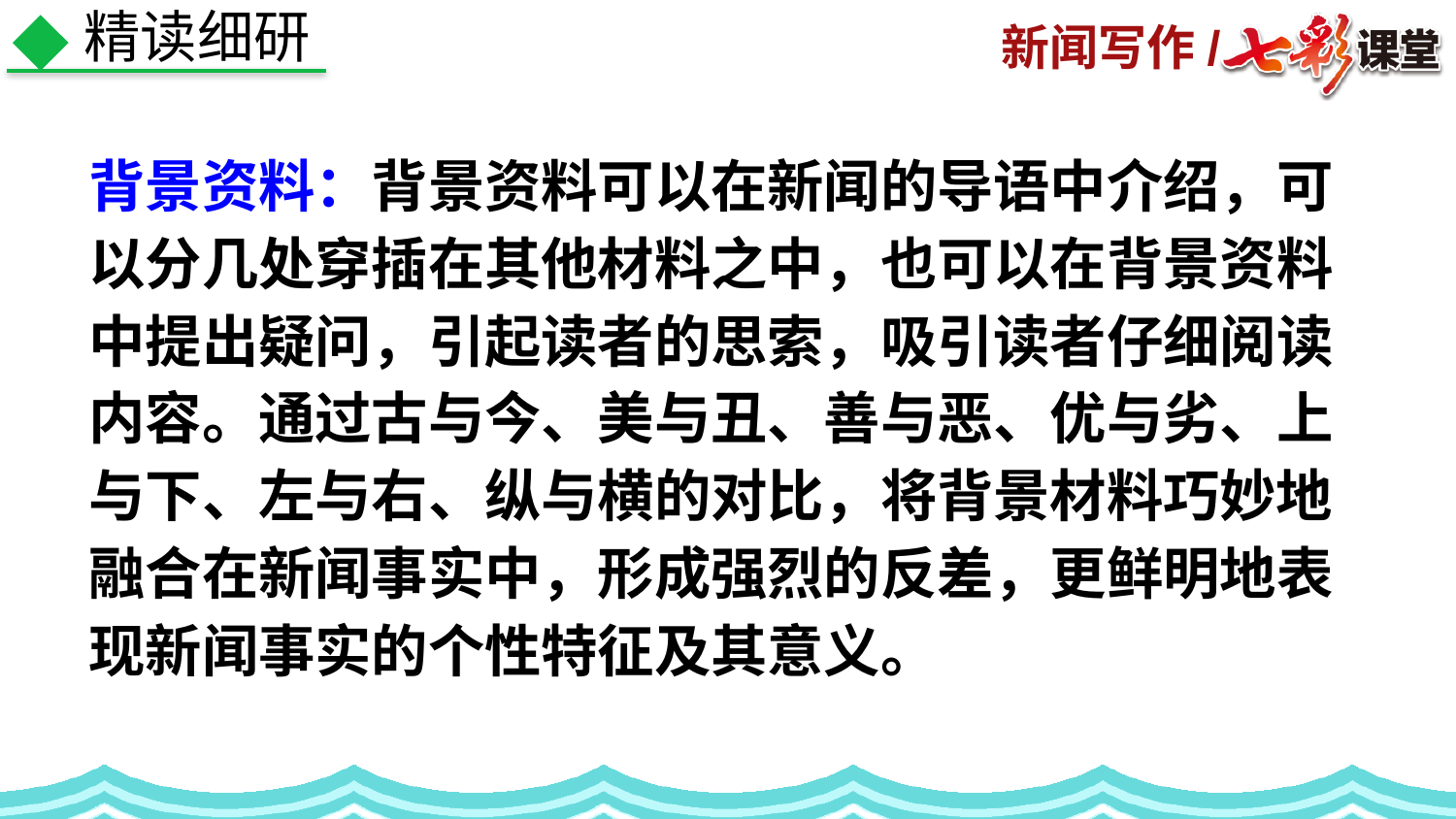

精读细研

背景资料：背景资料可以在新闻的导语中介绍，可以分几处穿插在其他材料之中，也可以在背景资料中提出疑问，引起读者的思索，吸引读者仔细阅读内容。通过古与今、美与丑、善与恶、优与劣、上与下、左与右、纵与横的对比，将背景材料巧妙地融合在新闻事实中，形成强烈的反差，更鲜明地表现新闻事实的个性特征及其意义。